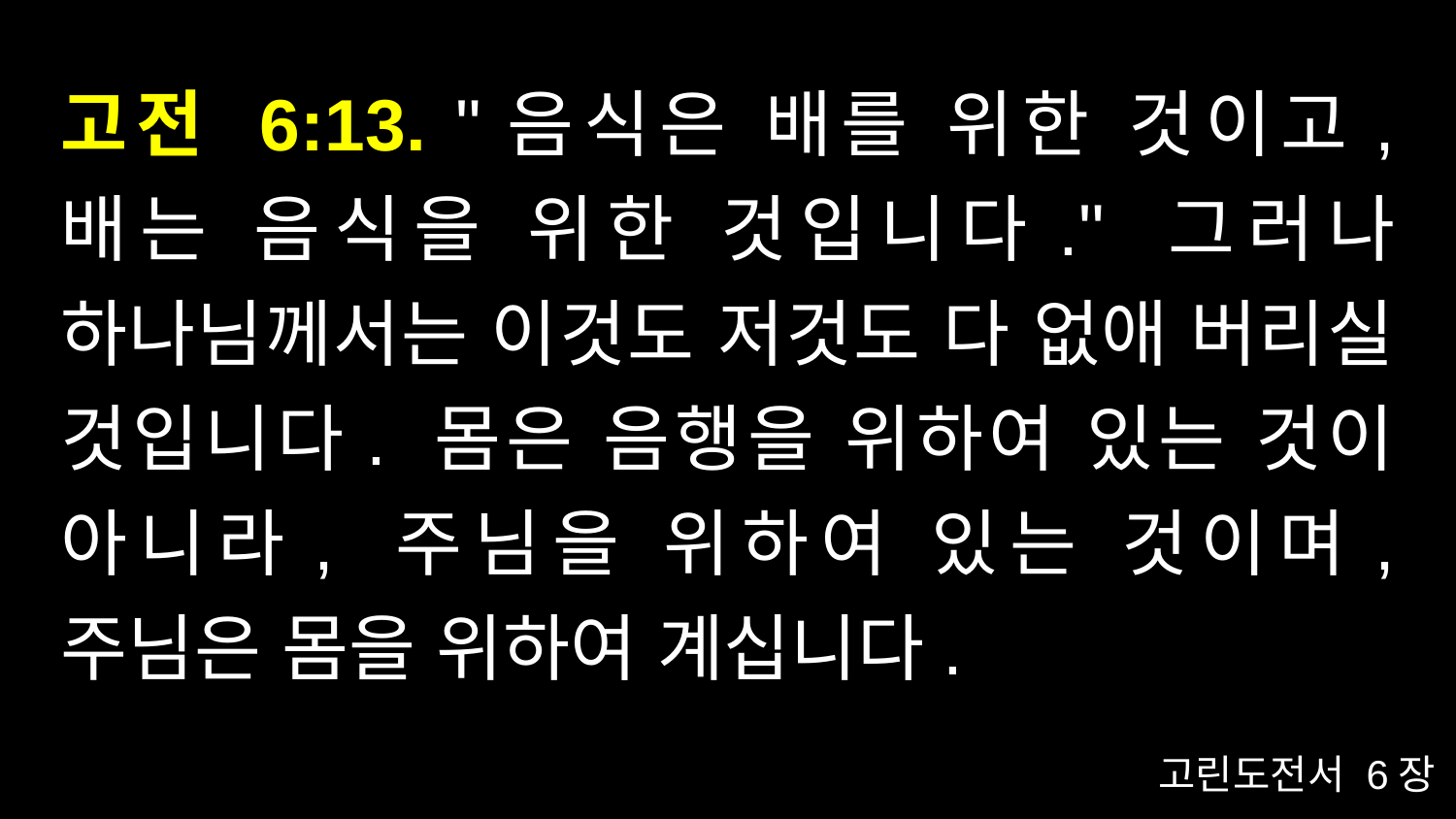

# 고전 6:13. "음식은 배를 위한 것이고, 배는 음식을 위한 것입니다." 그러나 하나님께서는 이것도 저것도 다 없애 버리실 것입니다. 몸은 음행을 위하여 있는 것이 아니라, 주님을 위하여 있는 것이며, 주님은 몸을 위하여 계십니다.
고린도전서 6장